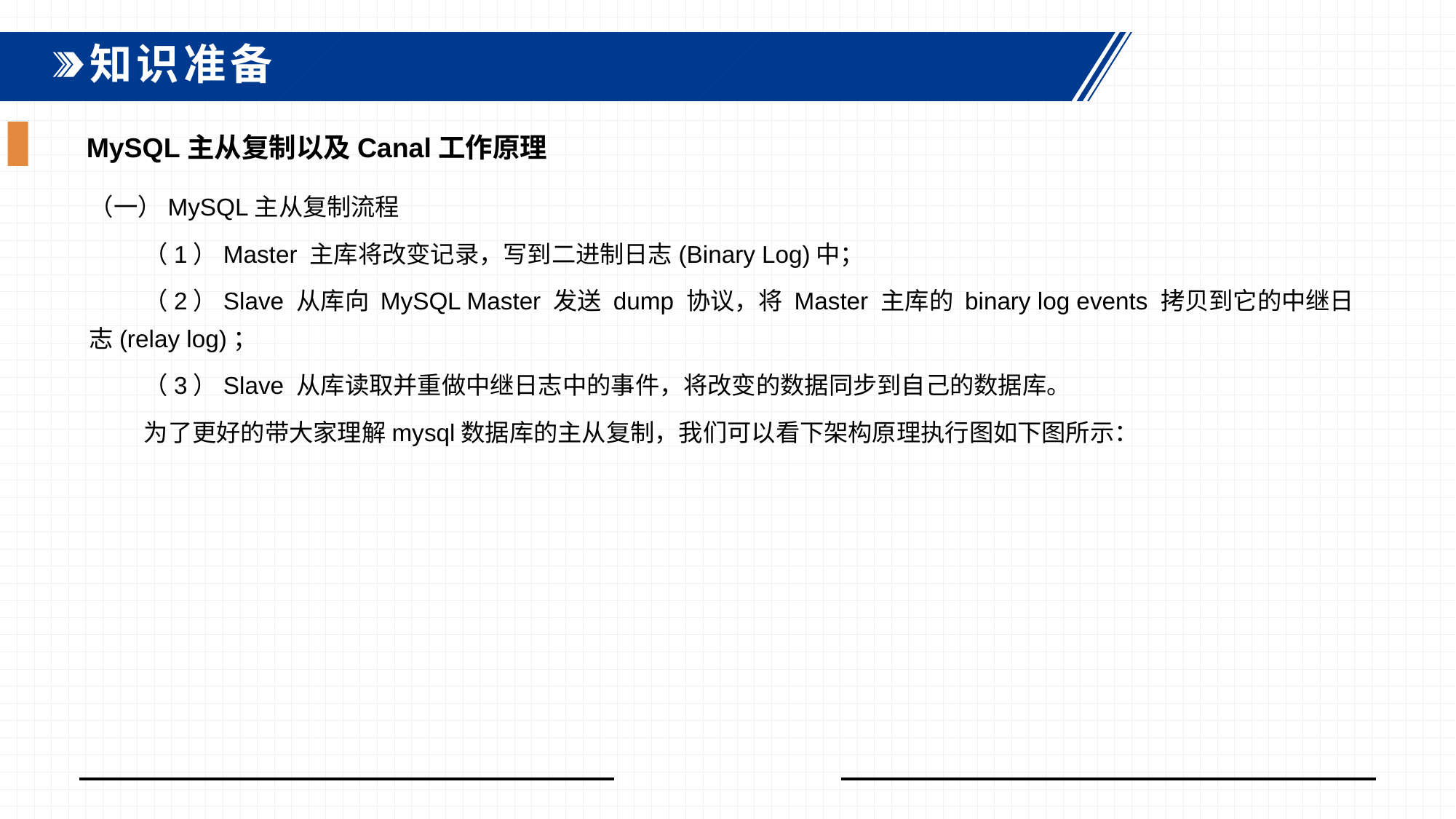

知识准备
MySQL主从复制以及Canal工作原理
（一）MySQL主从复制流程
（1）Master 主库将改变记录，写到二进制日志(Binary Log)中；
（2）Slave 从库向 MySQL Master 发送 dump 协议，将 Master 主库的 binary log events 拷贝到它的中继日志(relay log)；
（3）Slave 从库读取并重做中继日志中的事件，将改变的数据同步到自己的数据库。
为了更好的带大家理解mysql数据库的主从复制，我们可以看下架构原理执行图如下图所示：